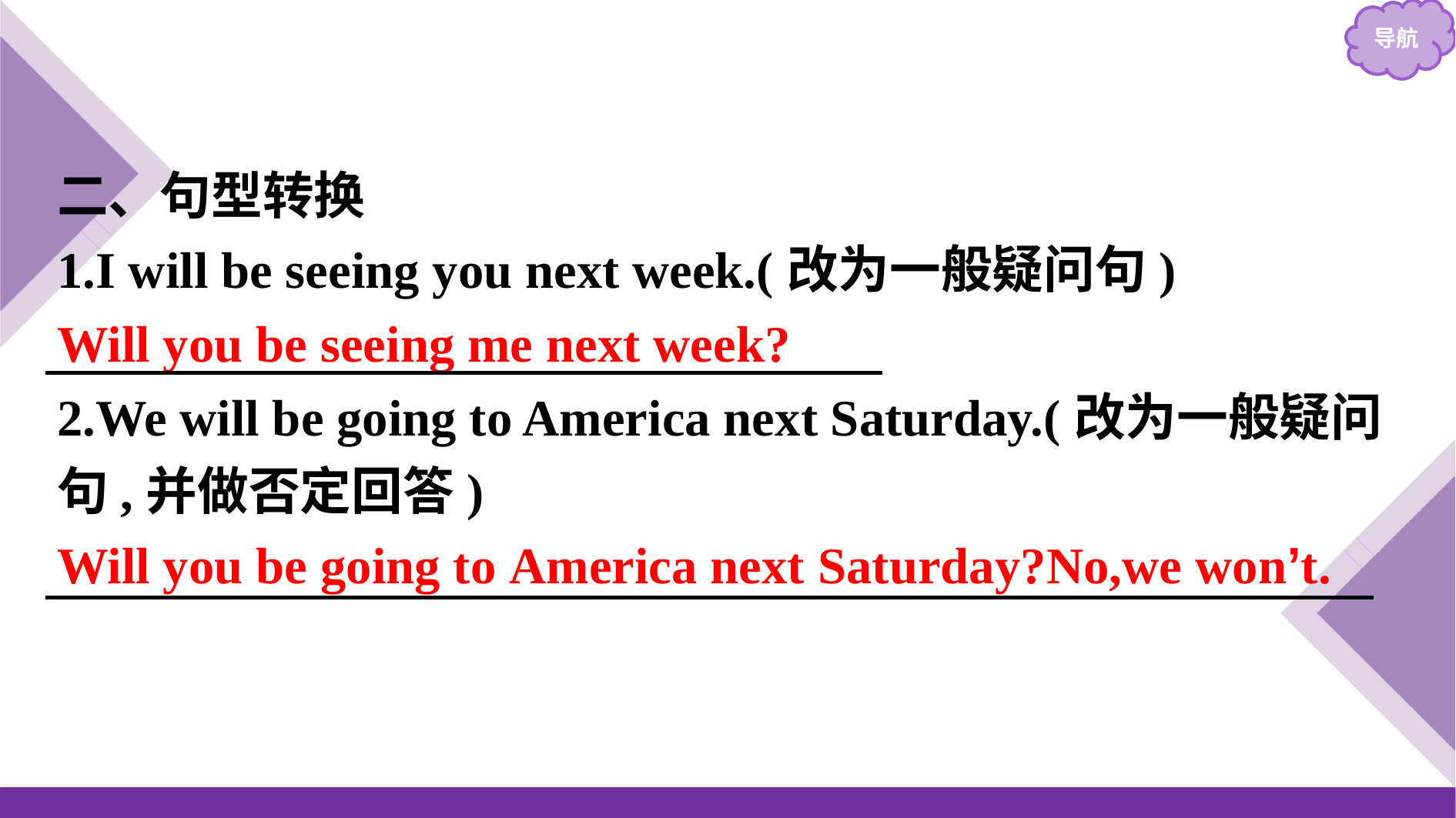

二、句型转换
1.I will be seeing you next week.(改为一般疑问句)
Will you be seeing me next week?
2.We will be going to America next Saturday.(改为一般疑问句,并做否定回答)
Will you be going to America next Saturday?No,we won’t.